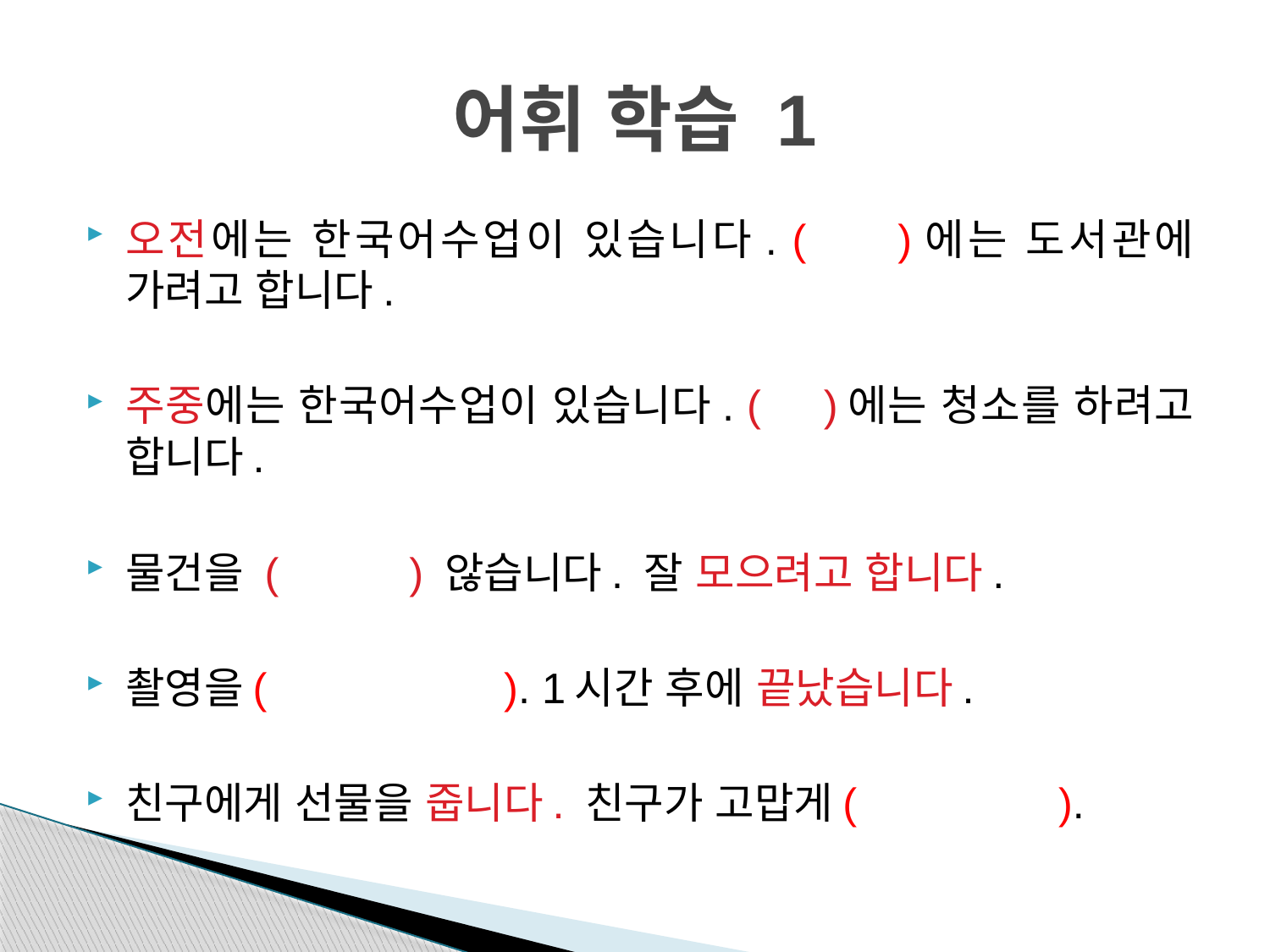

# 어휘 학습 1
오전에는 한국어수업이 있습니다. (      )에는 도서관에 가려고 합니다.

주중에는 한국어수업이 있습니다. (     )에는 청소를 하려고 합니다.

물건을 (           ) 않습니다. 잘 모으려고 합니다.

촬영을(                    ). 1시간 후에 끝났습니다.

친구에게 선물을 줍니다. 친구가 고맙게(                 ).